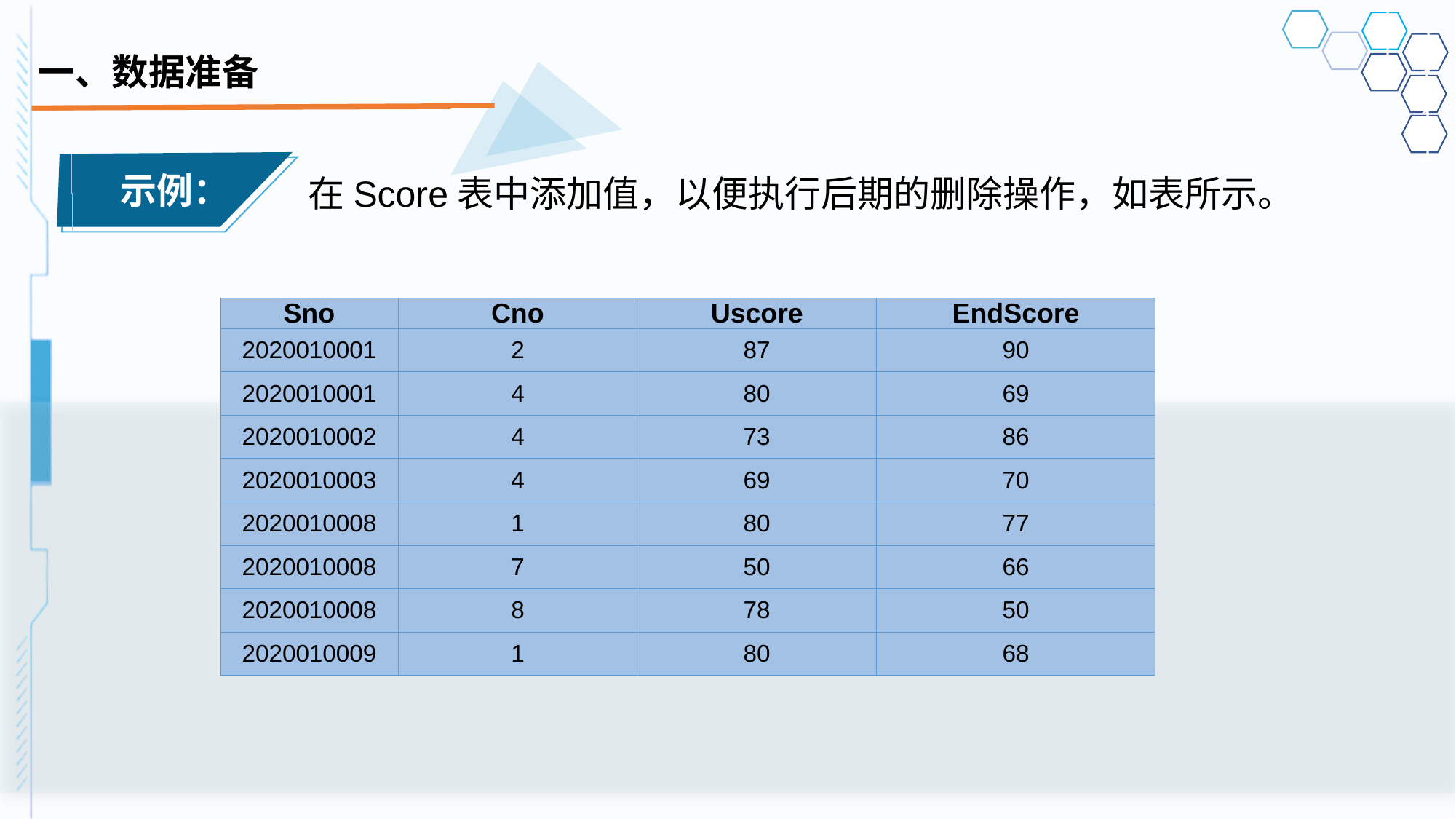

# 一、数据准备

示例：

在Score表中添加值，以便执行后期的删除操作，如表所示。
| Sno | Cno | Uscore | EndScore |
| --- | --- | --- | --- |
| 2020010001 | 2 | 87 | 90 |
| 2020010001 | 4 | 80 | 69 |
| 2020010002 | 4 | 73 | 86 |
| 2020010003 | 4 | 69 | 70 |
| 2020010008 | 1 | 80 | 77 |
| 2020010008 | 7 | 50 | 66 |
| 2020010008 | 8 | 78 | 50 |
| 2020010009 | 1 | 80 | 68 |